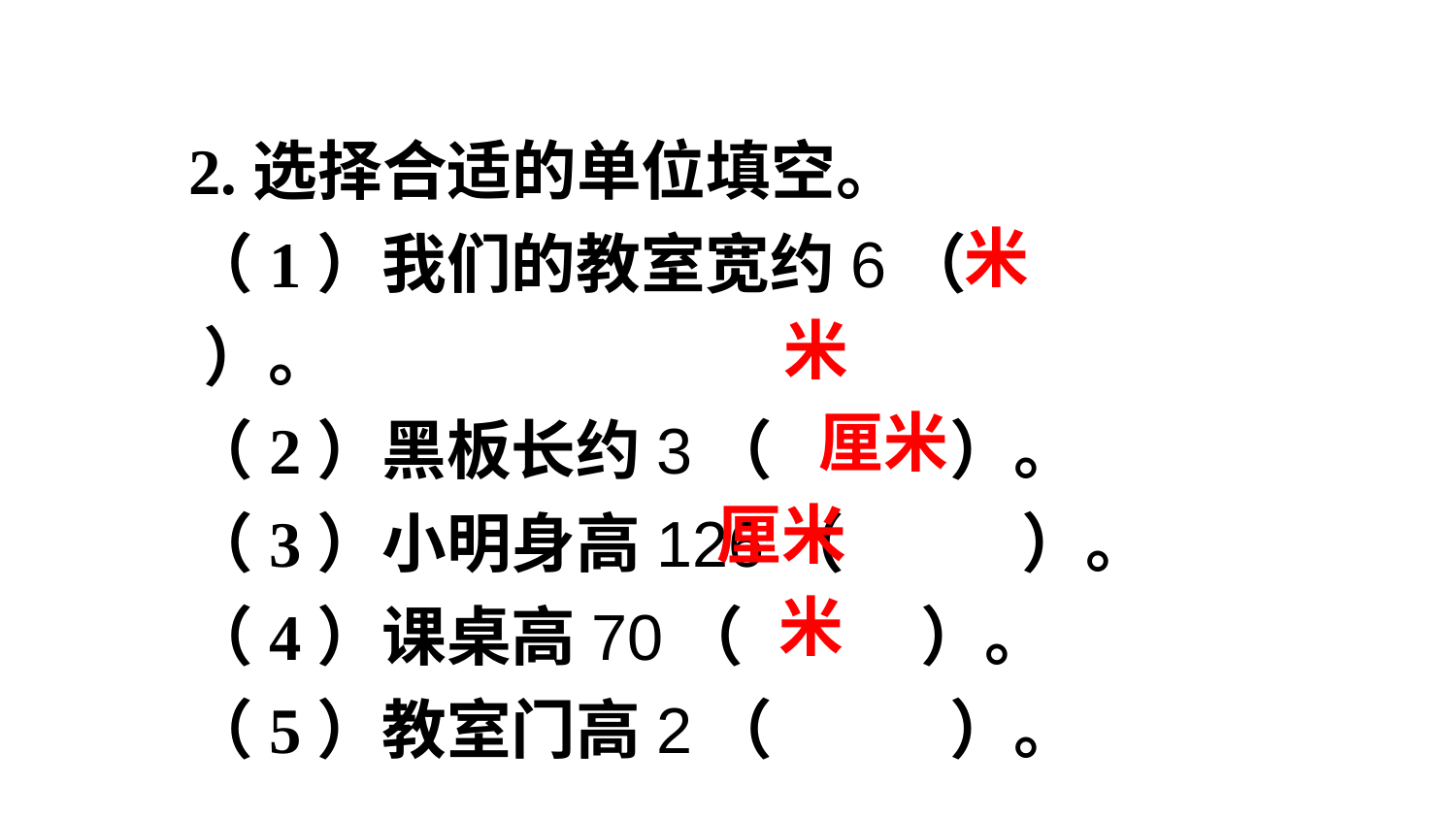

2.选择合适的单位填空。
（1）我们的教室宽约6（           ）。
（2）黑板长约3（            ）。
（3）小明身高126（            ）。
（4）课桌高70（            ）。
（5）教室门高2（            ）。
米
米
厘米
厘米
米